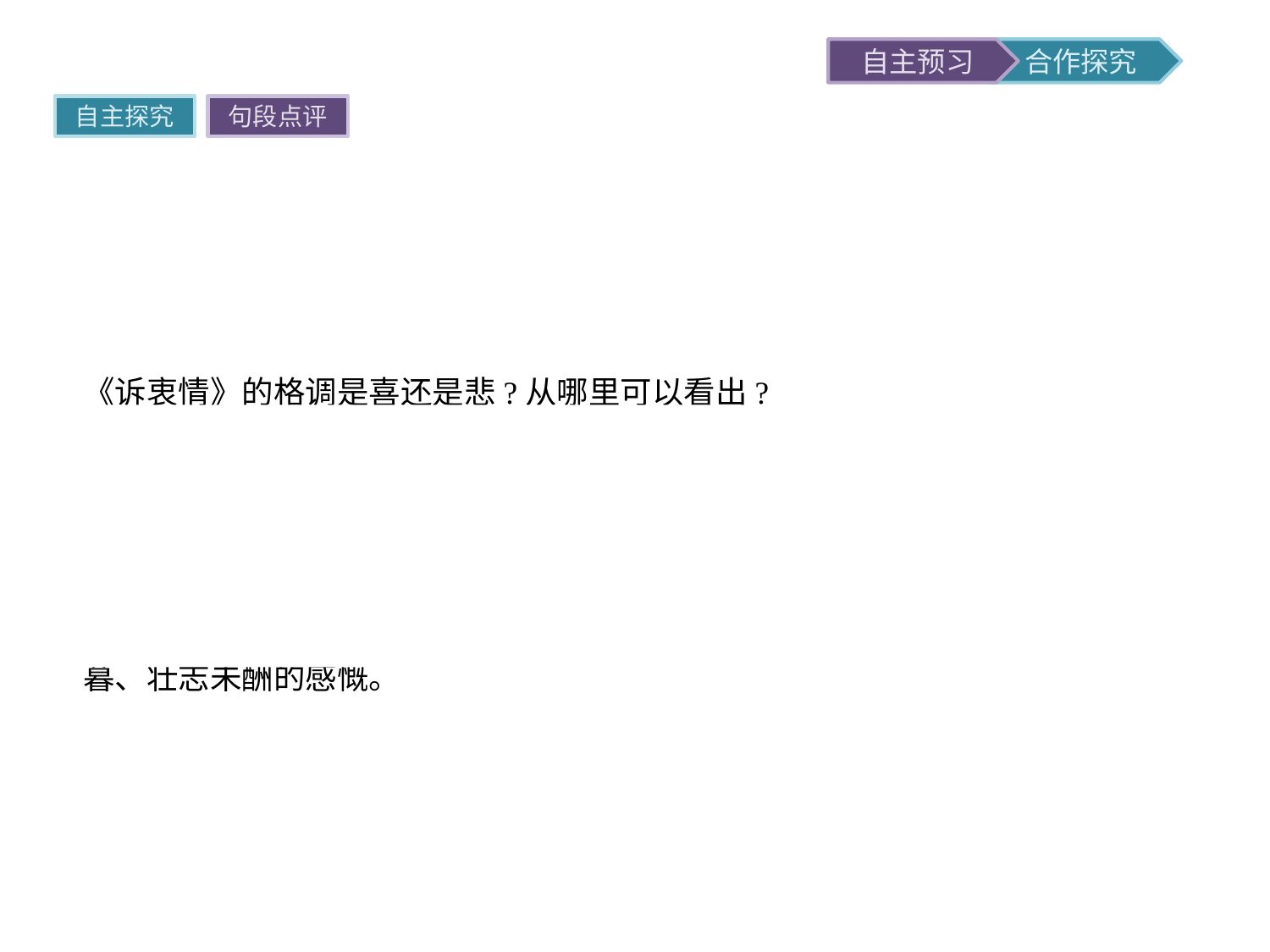

自主探究
句段点评
《诉衷情》的格调是喜还是悲?从哪里可以看出?
提示:这首词的格调是悲伤的。“胡未灭,鬓先秋,泪空流”几句,词人放眼西北,神州沦丧,回首人生,两鬓繁霜,沉思往事,壮志未酬,写尽人生的失意;“此生难料,心在天山,身老沧州”,词人没有料想到,一生虽有抗敌报国的壮志,却长期被投闲置散,无奈报国欲死无战场,淋漓尽致地抒发了词人英雄迟暮、壮志未酬的感慨。